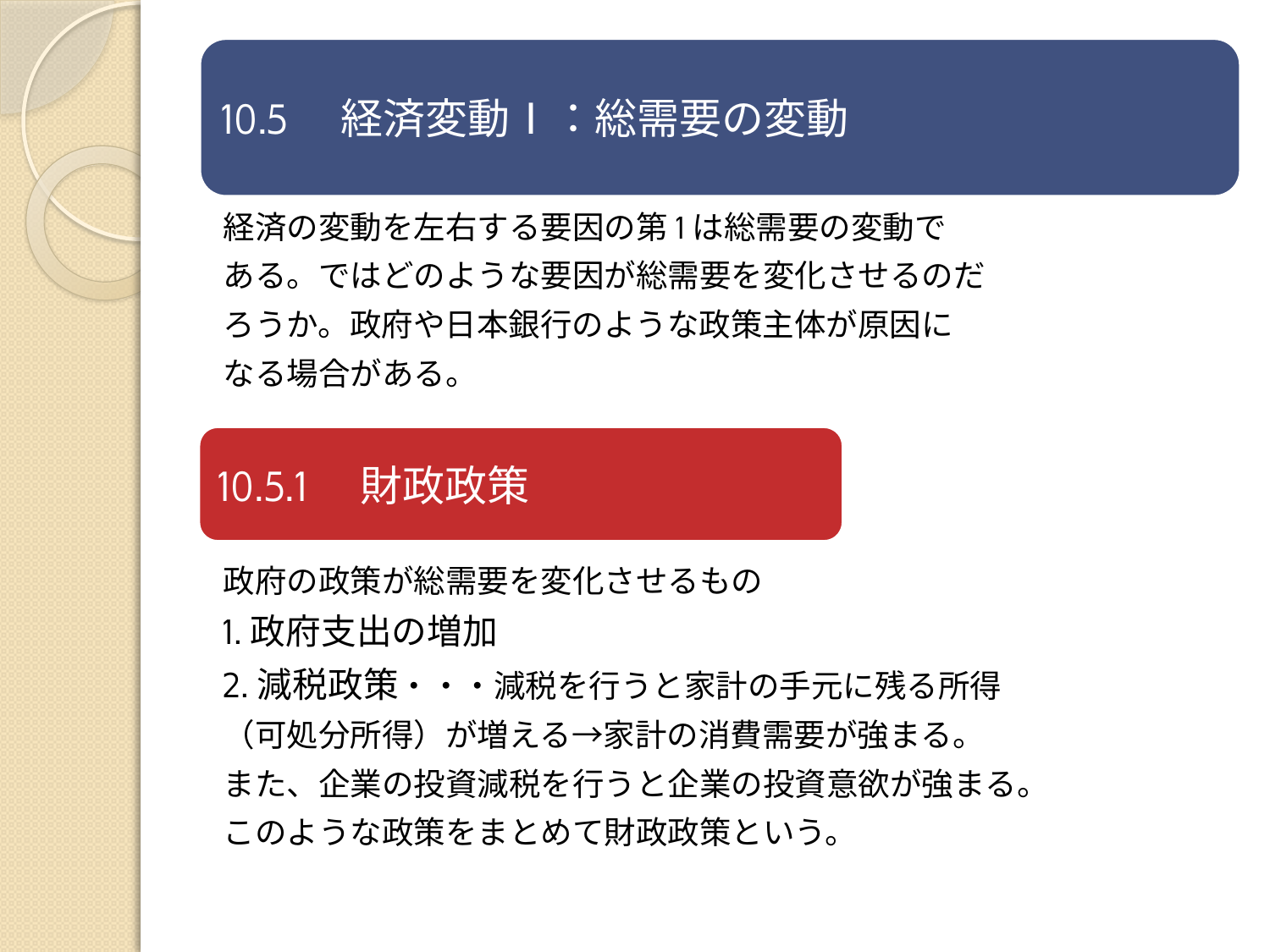

10.5　経済変動Ⅰ：総需要の変動
経済の変動を左右する要因の第1は総需要の変動で
ある。ではどのような要因が総需要を変化させるのだ
ろうか。政府や日本銀行のような政策主体が原因に
なる場合がある。

政府の政策が総需要を変化させるもの
1.政府支出の増加
2.減税政策・・・減税を行うと家計の手元に残る所得
（可処分所得）が増える→家計の消費需要が強まる。
また、企業の投資減税を行うと企業の投資意欲が強まる。
このような政策をまとめて財政政策という。
10.5.1　財政政策